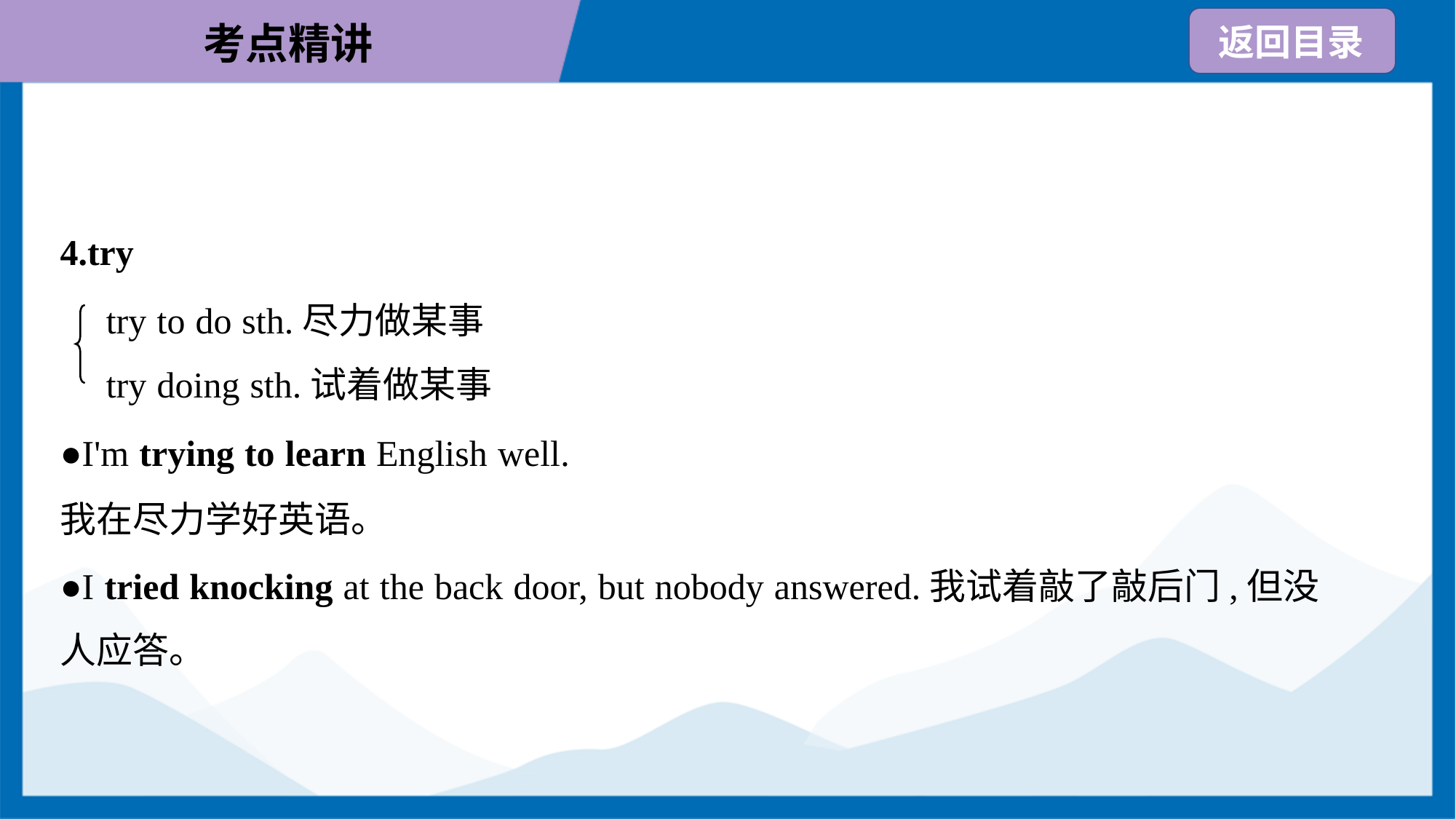

4.try
try to do sth.尽力做某事
try doing sth.试着做某事

●I'm trying to learn English well.
我在尽力学好英语。
●I tried knocking at the back door, but nobody answered.我试着敲了敲后门,但没
人应答。